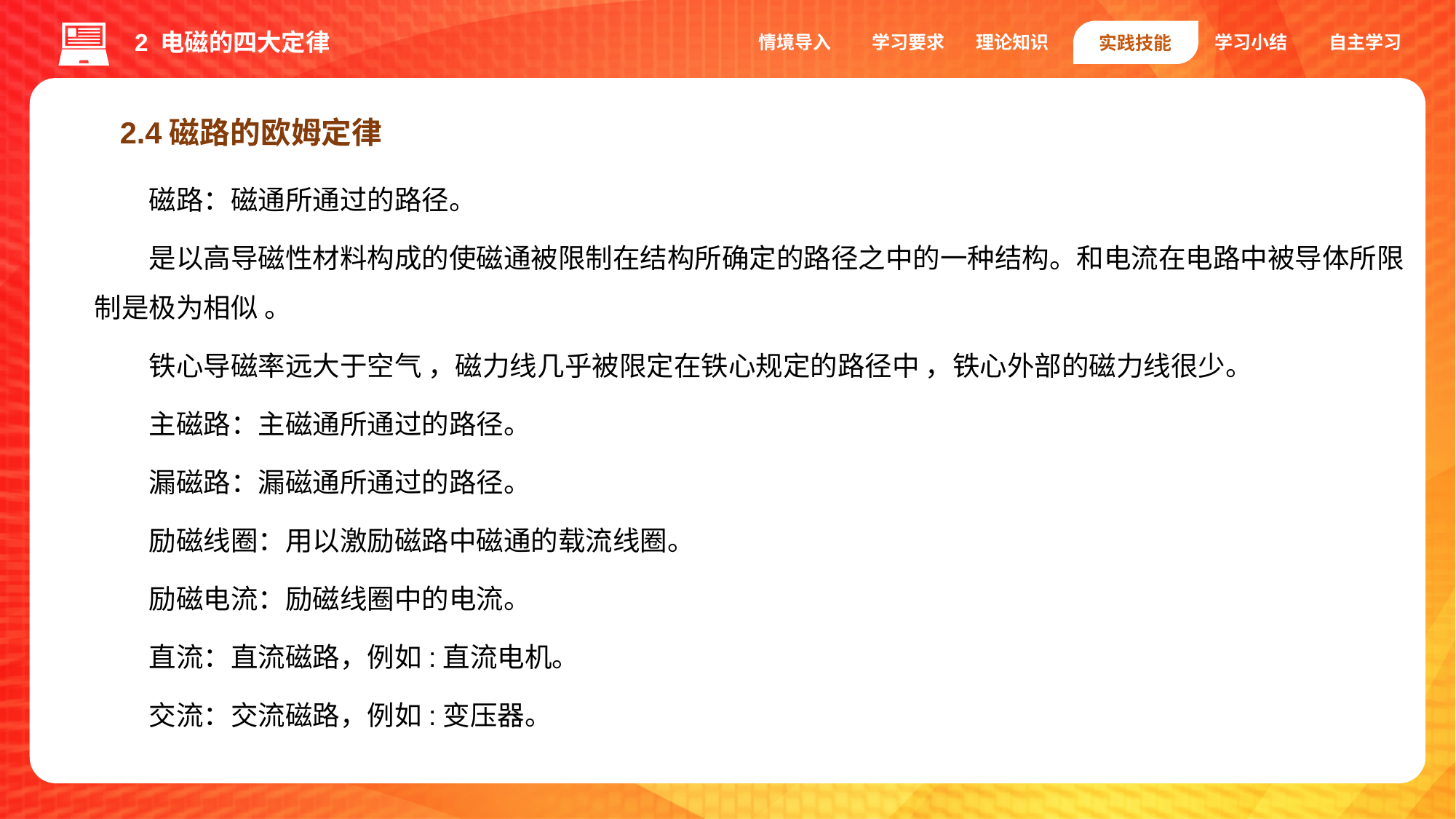

情境导入
学习要求
学习小结
自主学习
理论知识
实践技能
2 电磁的四大定律

2.4磁路的欧姆定律
磁路：磁通所通过的路径。
是以高导磁性材料构成的使磁通被限制在结构所确定的路径之中的一种结构。和电流在电路中被导体所限制是极为相似 。
铁心导磁率远大于空气 ，磁力线几乎被限定在铁心规定的路径中 ，铁心外部的磁力线很少。
主磁路：主磁通所通过的路径。
漏磁路：漏磁通所通过的路径。
励磁线圈：用以激励磁路中磁通的载流线圈。
励磁电流：励磁线圈中的电流。
直流：直流磁路，例如:直流电机。
交流：交流磁路，例如:变压器。